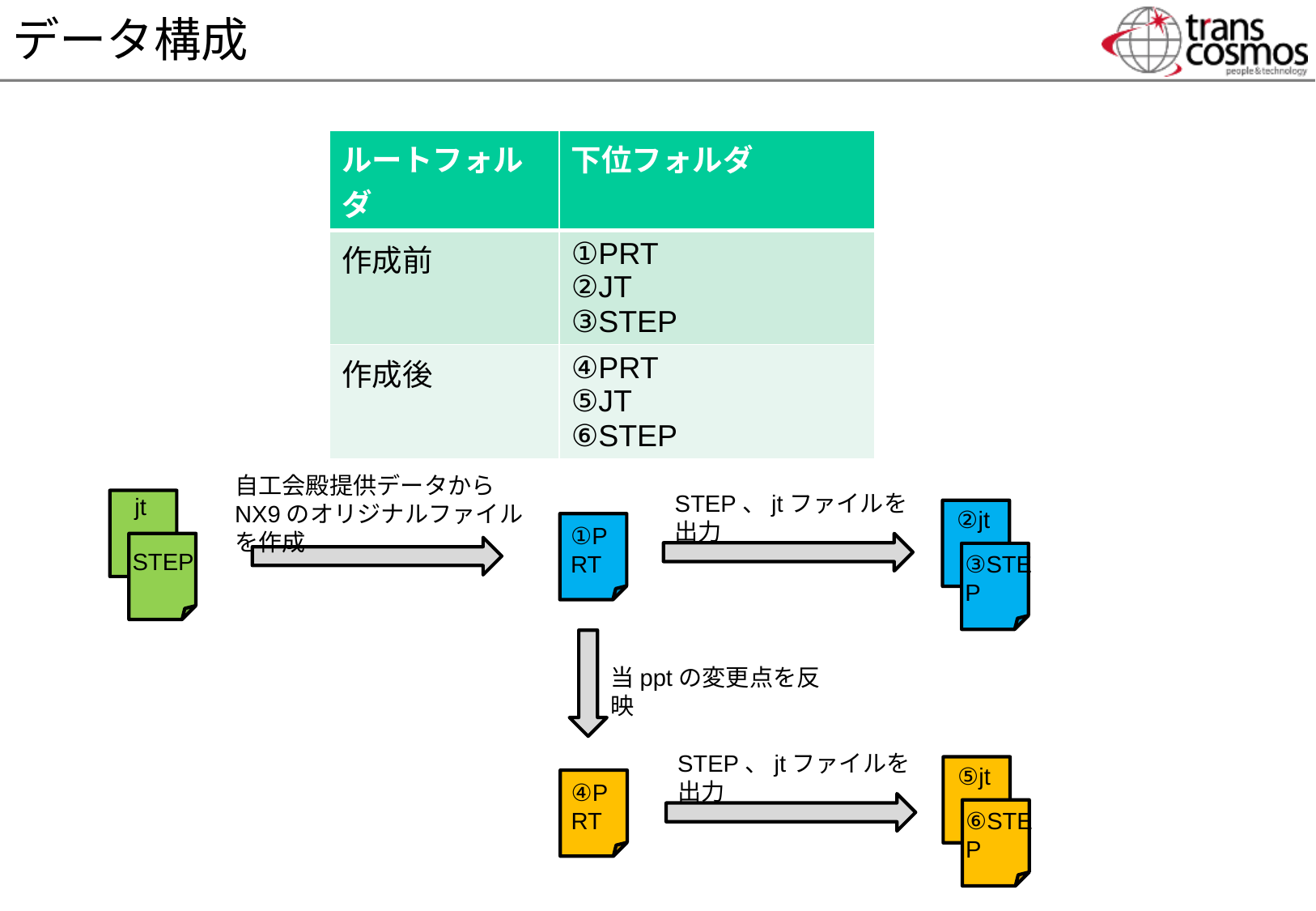

データ構成
| ルートフォルダ | 下位フォルダ |
| --- | --- |
| 作成前 | ①PRT ②JT ③STEP |
| 作成後 | ④PRT ⑤JT ⑥STEP |
自工会殿提供データからNX9のオリジナルファイルを作成
STEP、jtファイルを出力
jt

②jt

①PRT

STEP

③STEP
当pptの変更点を反映

STEP、jtファイルを出力
⑤jt

④PRT

⑥STEP